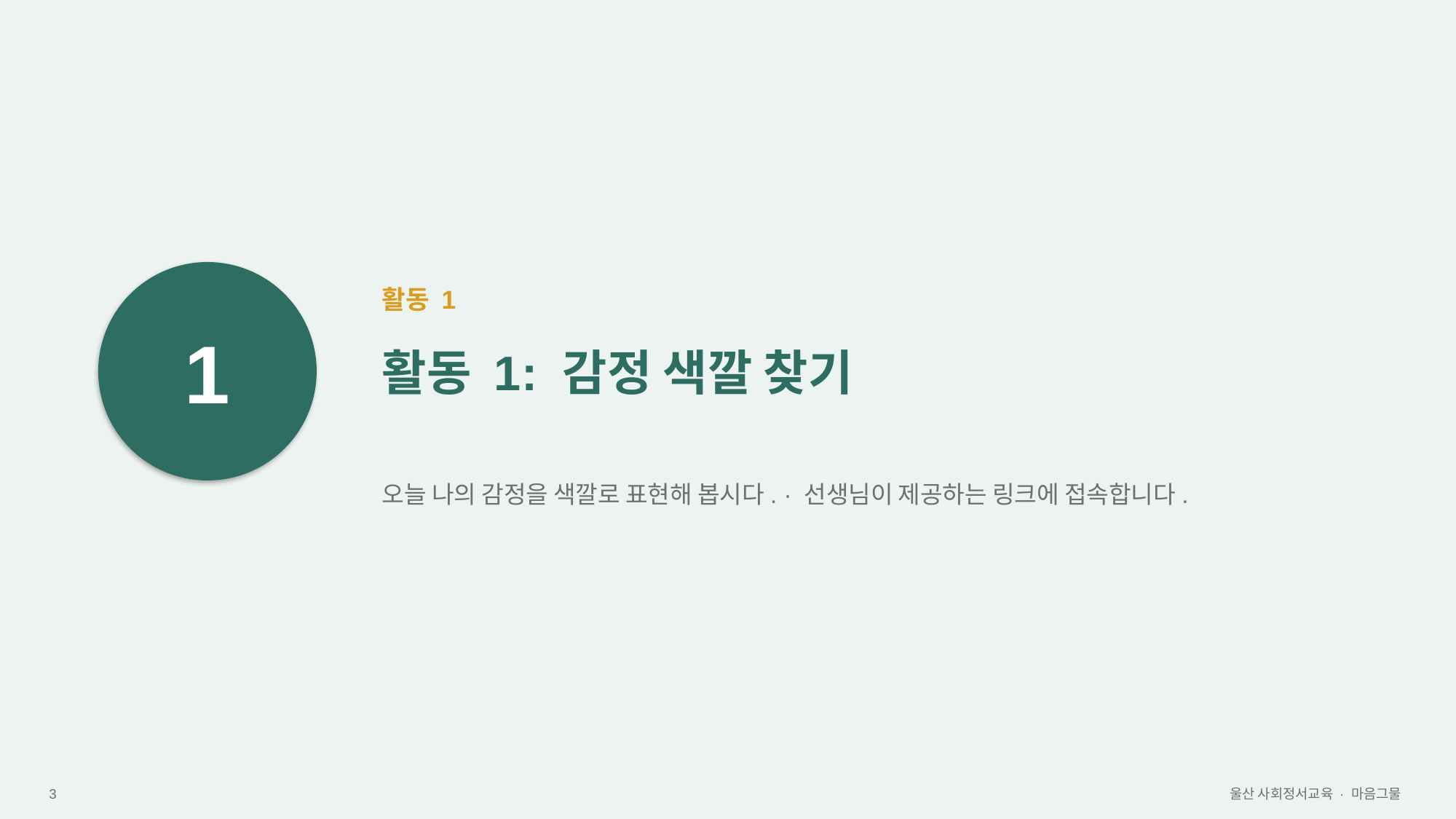

1
활동 1
활동 1: 감정 색깔 찾기
오늘 나의 감정을 색깔로 표현해 봅시다. · 선생님이 제공하는 링크에 접속합니다.
3
울산 사회정서교육 · 마음그물